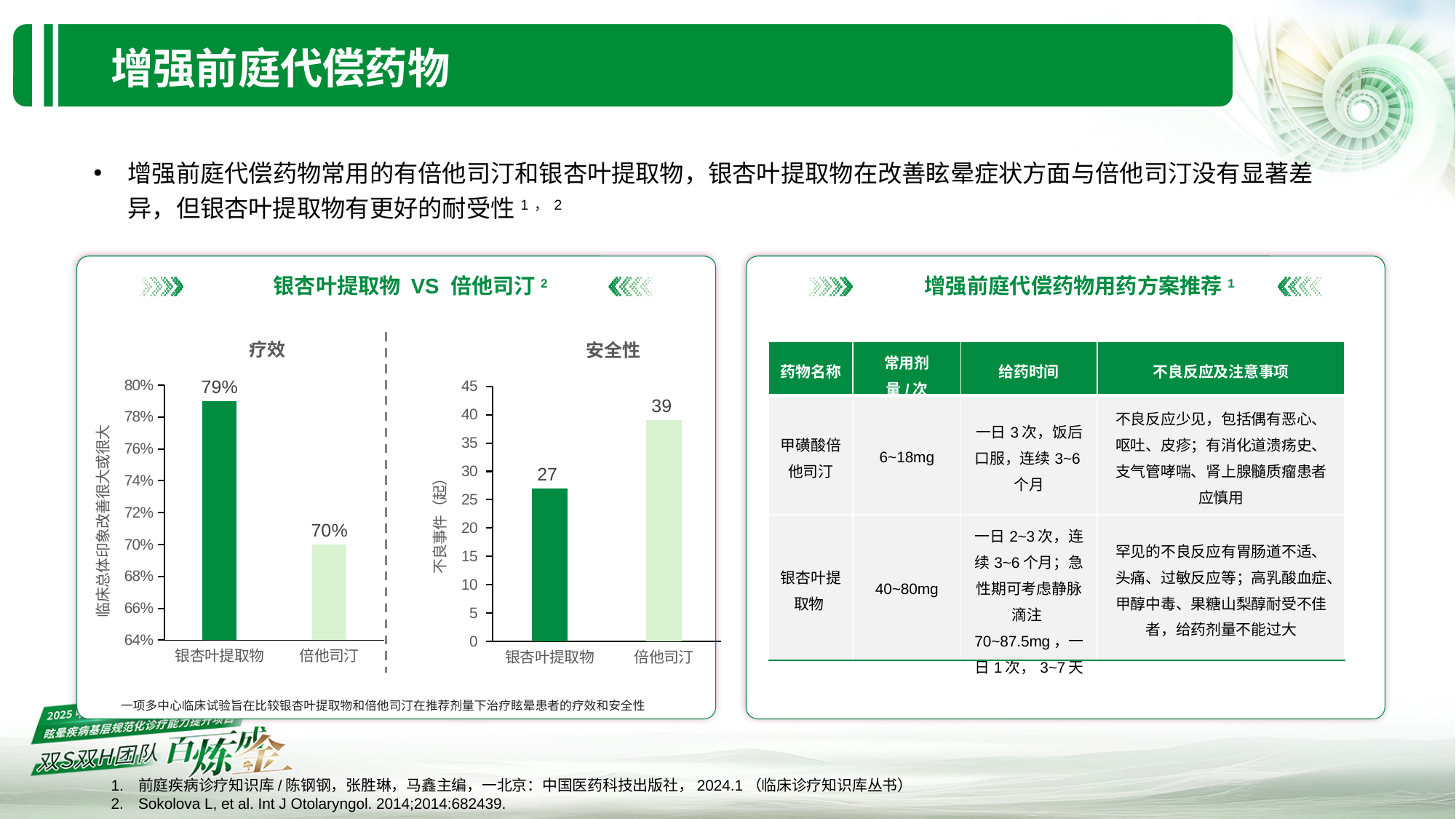

增强前庭代偿药物
增强前庭代偿药物常用的有倍他司汀和银杏叶提取物，银杏叶提取物在改善眩晕症状方面与倍他司汀没有显著差异，但银杏叶提取物有更好的耐受性1，2

银杏叶提取物 VS 倍他司汀2

增强前庭代偿药物用药方案推荐1

### Chart: 疗效

| Category | 系列 1 |
|---|---|
| 银杏叶提取物 | 0.79 |
| 倍他司汀 | 0.7 |

### Chart: 安全性

| Category | 系列 1 |
|---|---|
| 银杏叶提取物 | 27.0 |
| 倍他司汀 | 39.0 |
| 药物名称 | 常用剂量/次 | 给药时间 | 不良反应及注意事项 |
| --- | --- | --- | --- |
| 甲磺酸倍他司汀 | 6~18mg | 一日3次，饭后口服，连续3~6个月 | 不良反应少见，包括偶有恶心、呕吐、皮疹；有消化道溃疡史、支气管哮喘、肾上腺髓质瘤患者应慎用 |
| 银杏叶提取物 | 40~80mg | 一日2~3次，连续3~6个月；急性期可考虑静脉滴注70~87.5mg，一日1次，3~7天 | 罕见的不良反应有胃肠道不适、头痛、过敏反应等；高乳酸血症、甲醇中毒、果糖山梨醇耐受不佳者，给药剂量不能过大 |
一项多中心临床试验旨在比较银杏叶提取物和倍他司汀在推荐剂量下治疗眩晕患者的疗效和安全性
前庭疾病诊疗知识库/陈钢钢，张胜琳，马鑫主编，一北京：中国医药科技出版社，2024.1（临床诊疗知识库丛书）
Sokolova L, et al. Int J Otolaryngol. 2014;2014:682439.